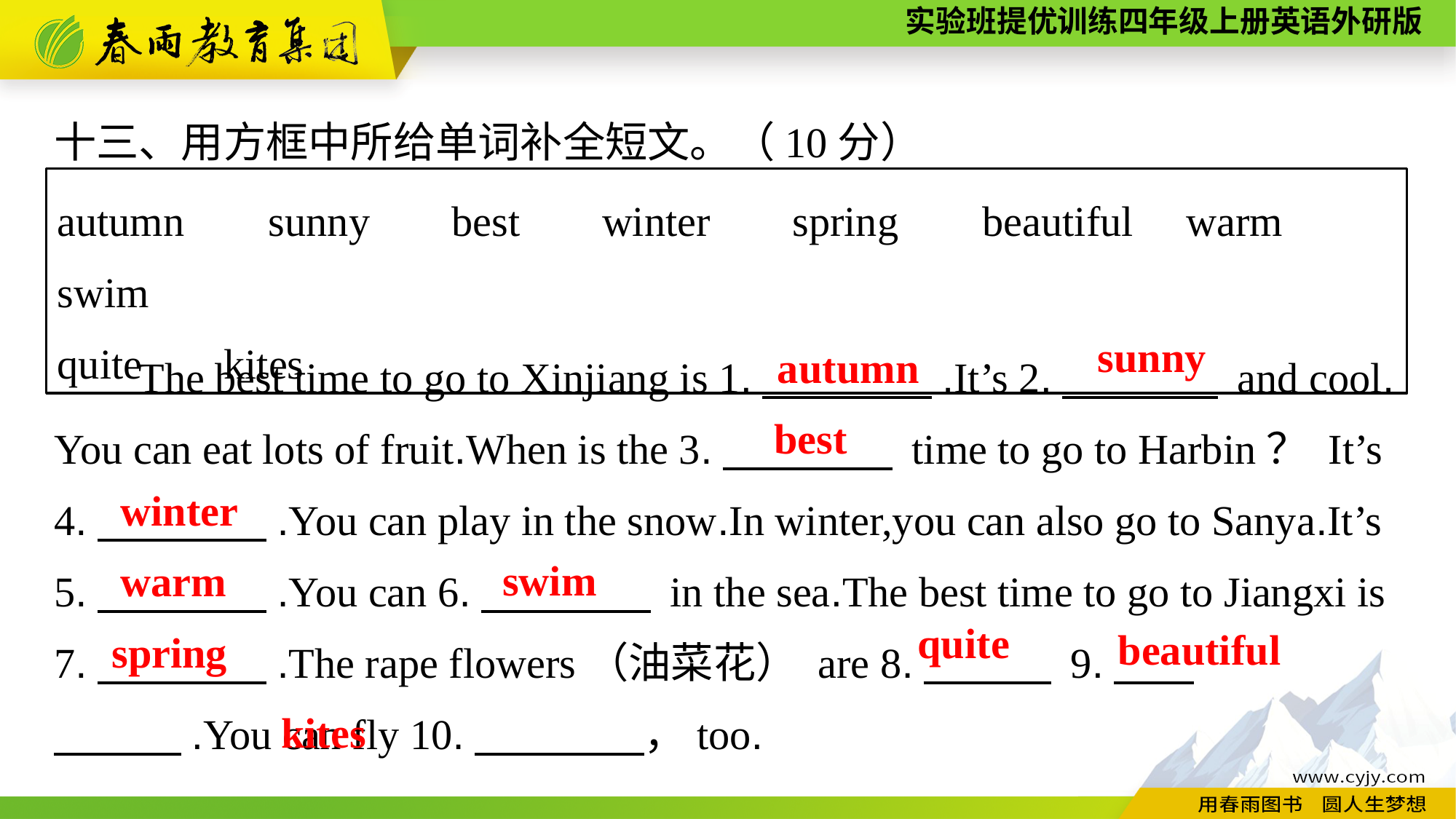

十三、用方框中所给单词补全短文。（10分）

The best time to go to Xinjiang is 1.　　　　.It’s 2.　   　　 and cool.
You can eat lots of fruit.When is the 3.　　　　 time to go to Harbin？ It’s 4.　　　　.You can play in the snow.In winter,you can also go to Sanya.It’s 5.　　　　.You can 6.　　　　 in the sea.The best time to go to Jiangxi is 7.　　　　.The rape flowers（油菜花） are 8.　　　 9.　     　　　.You can fly 10.　　　　，too.
autumn  　sunny　  best　  winter　  spring  　beautiful     warm　  swim
quite　  kites
sunny
autumn
best
winter
swim
warm
spring
quite
beautiful
kites